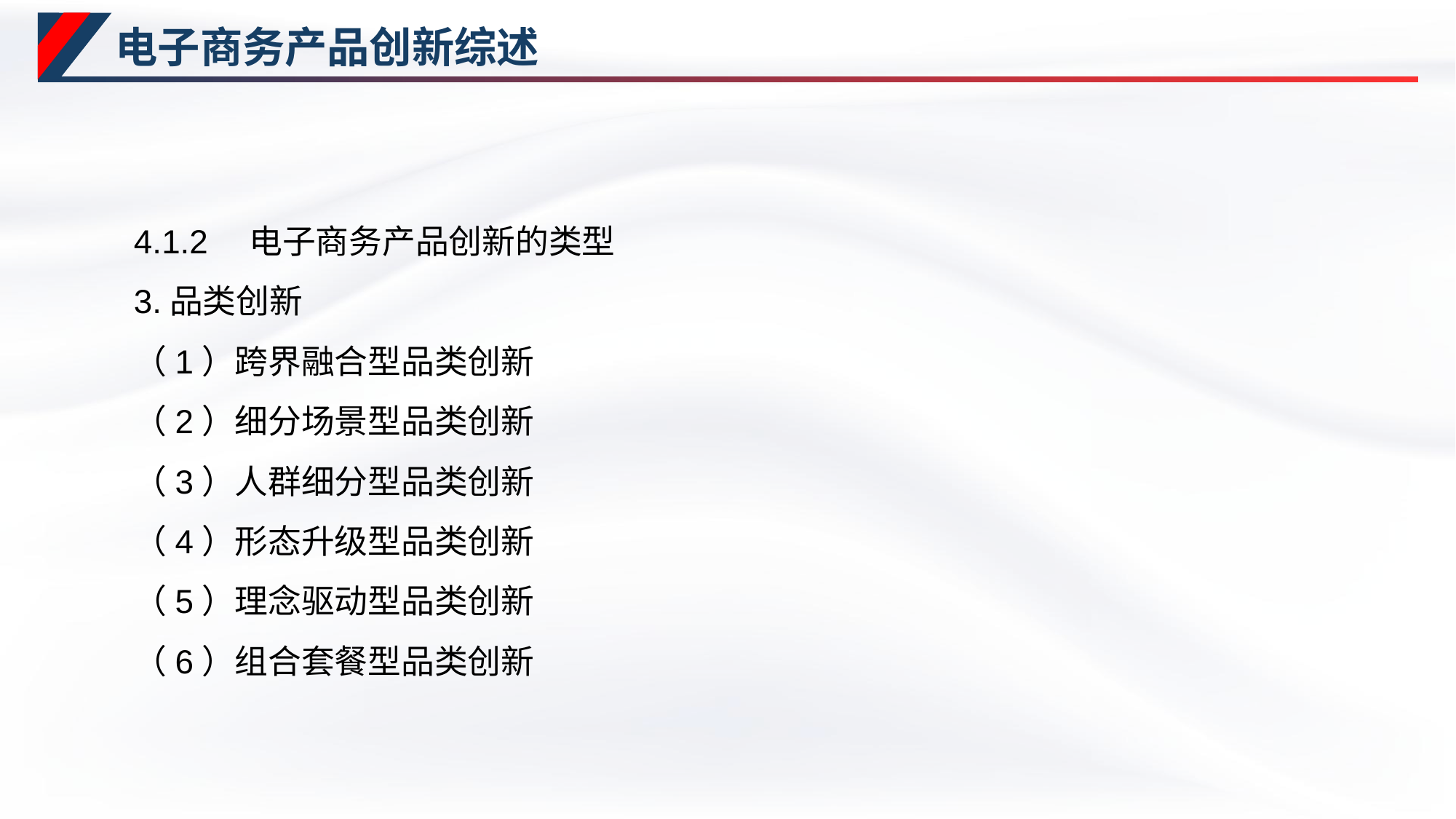

# 电子商务产品创新综述
4.1.2　电子商务产品创新的类型
3.品类创新
（1）跨界融合型品类创新
（2）细分场景型品类创新
（3）人群细分型品类创新
（4）形态升级型品类创新
（5）理念驱动型品类创新
（6）组合套餐型品类创新